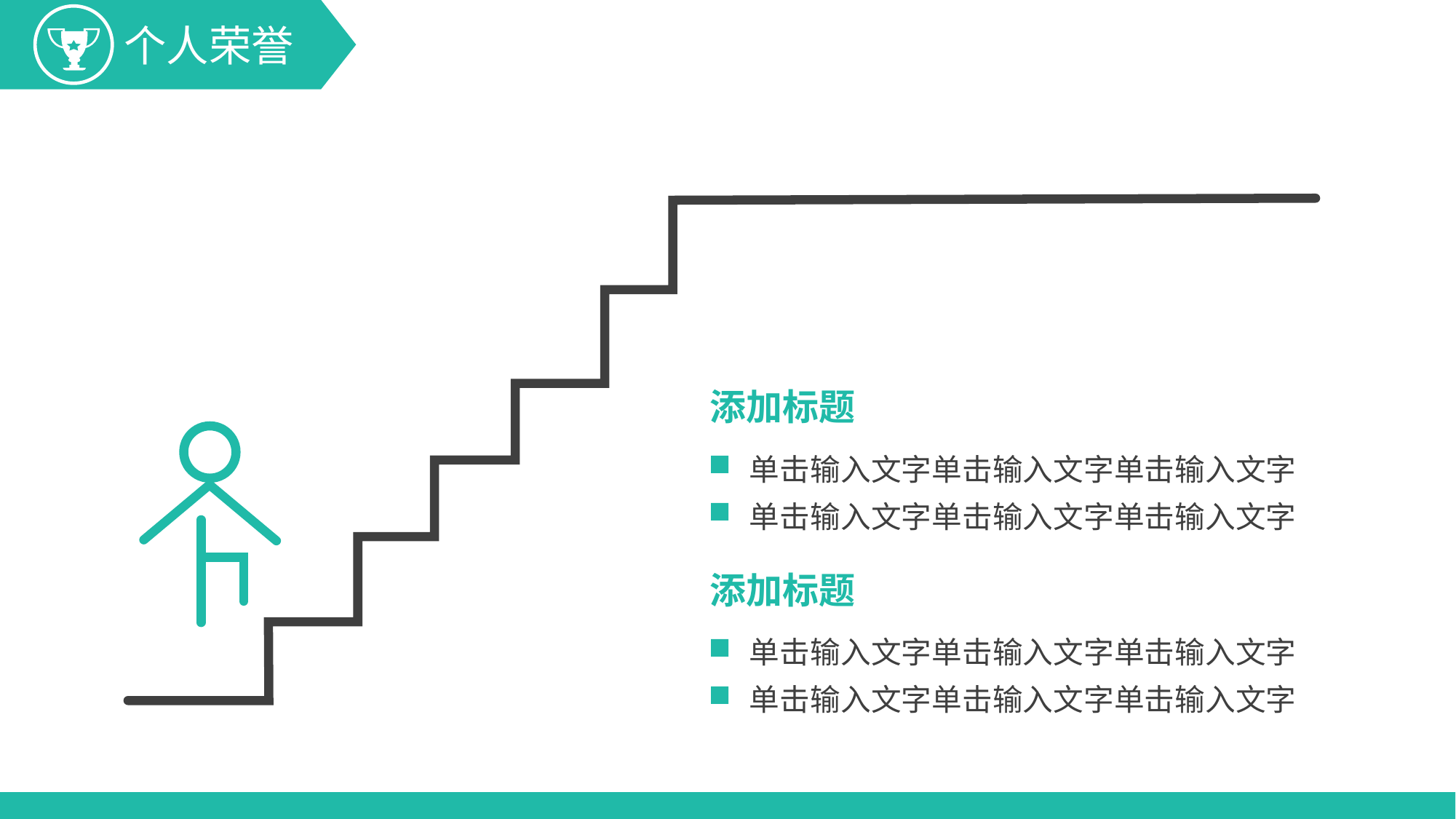

添加标题

单击输入文字单击输入文字单击输入文字
单击输入文字单击输入文字单击输入文字
添加标题
单击输入文字单击输入文字单击输入文字
单击输入文字单击输入文字单击输入文字